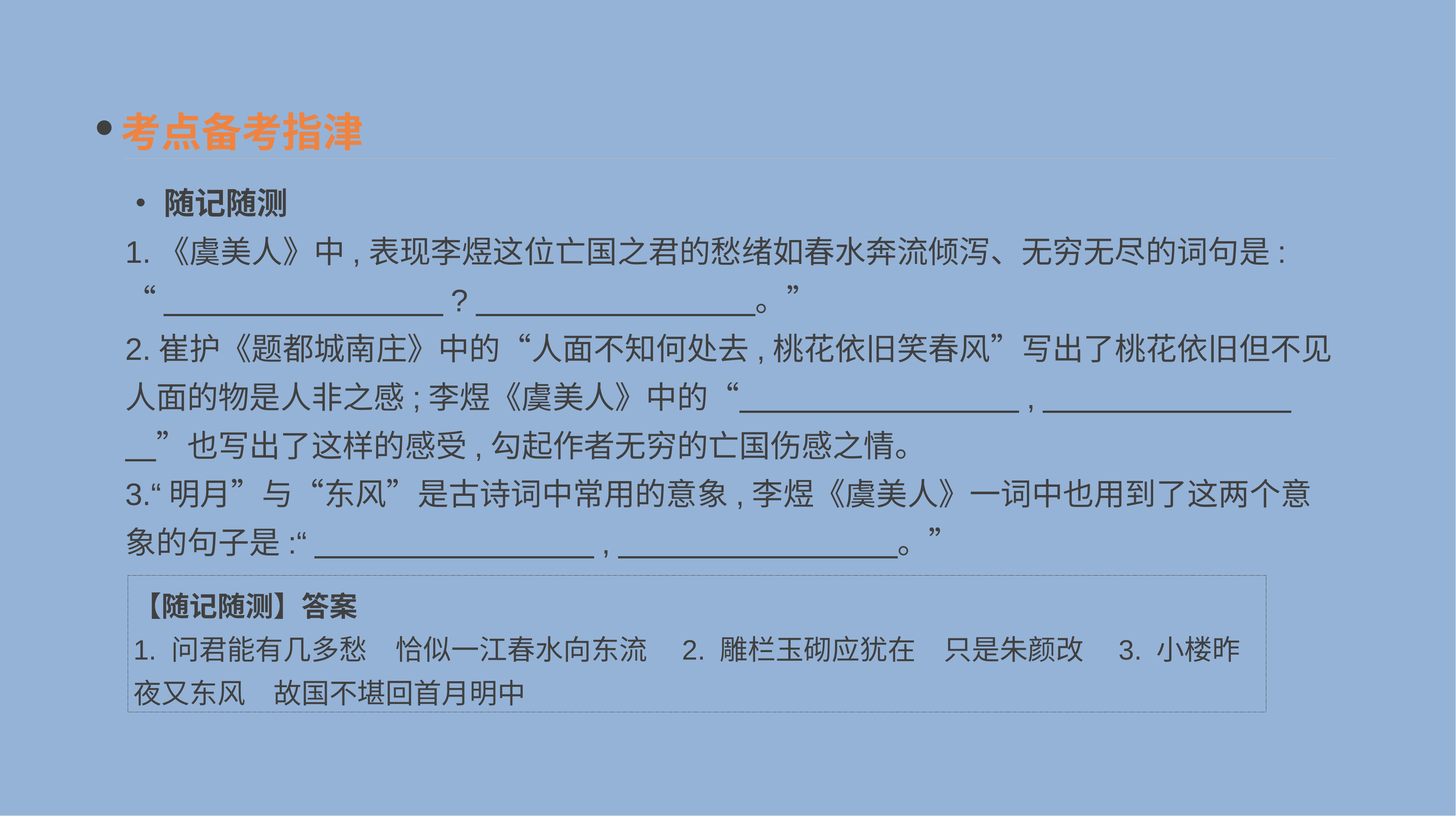

考点备考指津

•随记随测
1.《虞美人》中,表现李煜这位亡国之君的愁绪如春水奔流倾泻、无穷无尽的词句是:
“　　　　　　　　　?　　　　　　　　　。”
2.崔护《题都城南庄》中的“人面不知何处去,桃花依旧笑春风”写出了桃花依旧但不见人面的物是人非之感;李煜《虞美人》中的“　　　　　　　　　,　　　　　　　　　”也写出了这样的感受,勾起作者无穷的亡国伤感之情。
3.“明月”与“东风”是古诗词中常用的意象,李煜《虞美人》一词中也用到了这两个意象的句子是:“　　　　　　　　　,　　　　　　　　　。”
【随记随测】答案
1. 问君能有几多愁　恰似一江春水向东流　2. 雕栏玉砌应犹在　只是朱颜改　3. 小楼昨夜又东风　故国不堪回首月明中